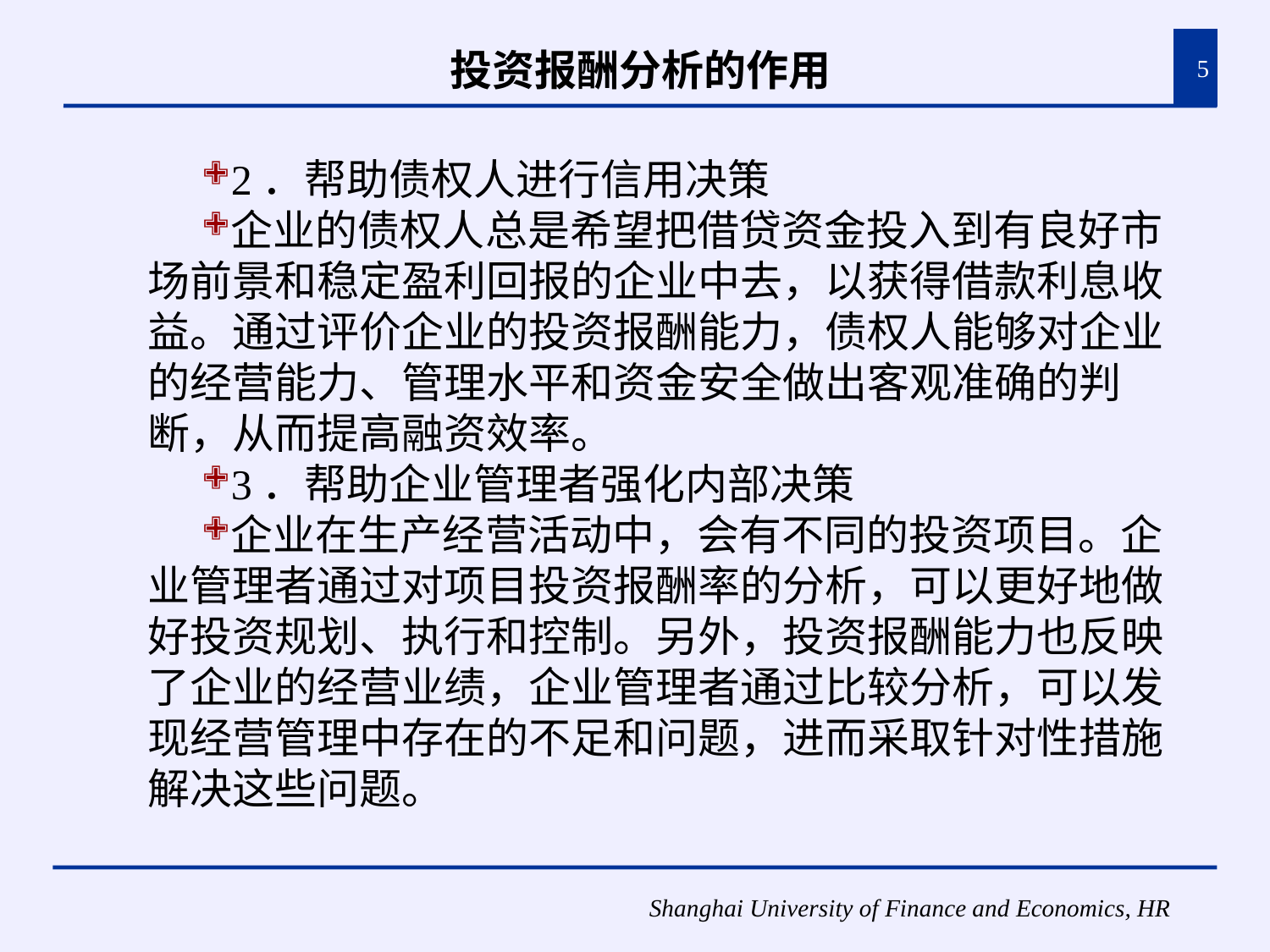

# 投资报酬分析的作用
5
2．帮助债权人进行信用决策
企业的债权人总是希望把借贷资金投入到有良好市场前景和稳定盈利回报的企业中去，以获得借款利息收益。通过评价企业的投资报酬能力，债权人能够对企业的经营能力、管理水平和资金安全做出客观准确的判断，从而提高融资效率。
3．帮助企业管理者强化内部决策
企业在生产经营活动中，会有不同的投资项目。企业管理者通过对项目投资报酬率的分析，可以更好地做好投资规划、执行和控制。另外，投资报酬能力也反映了企业的经营业绩，企业管理者通过比较分析，可以发现经营管理中存在的不足和问题，进而采取针对性措施解决这些问题。